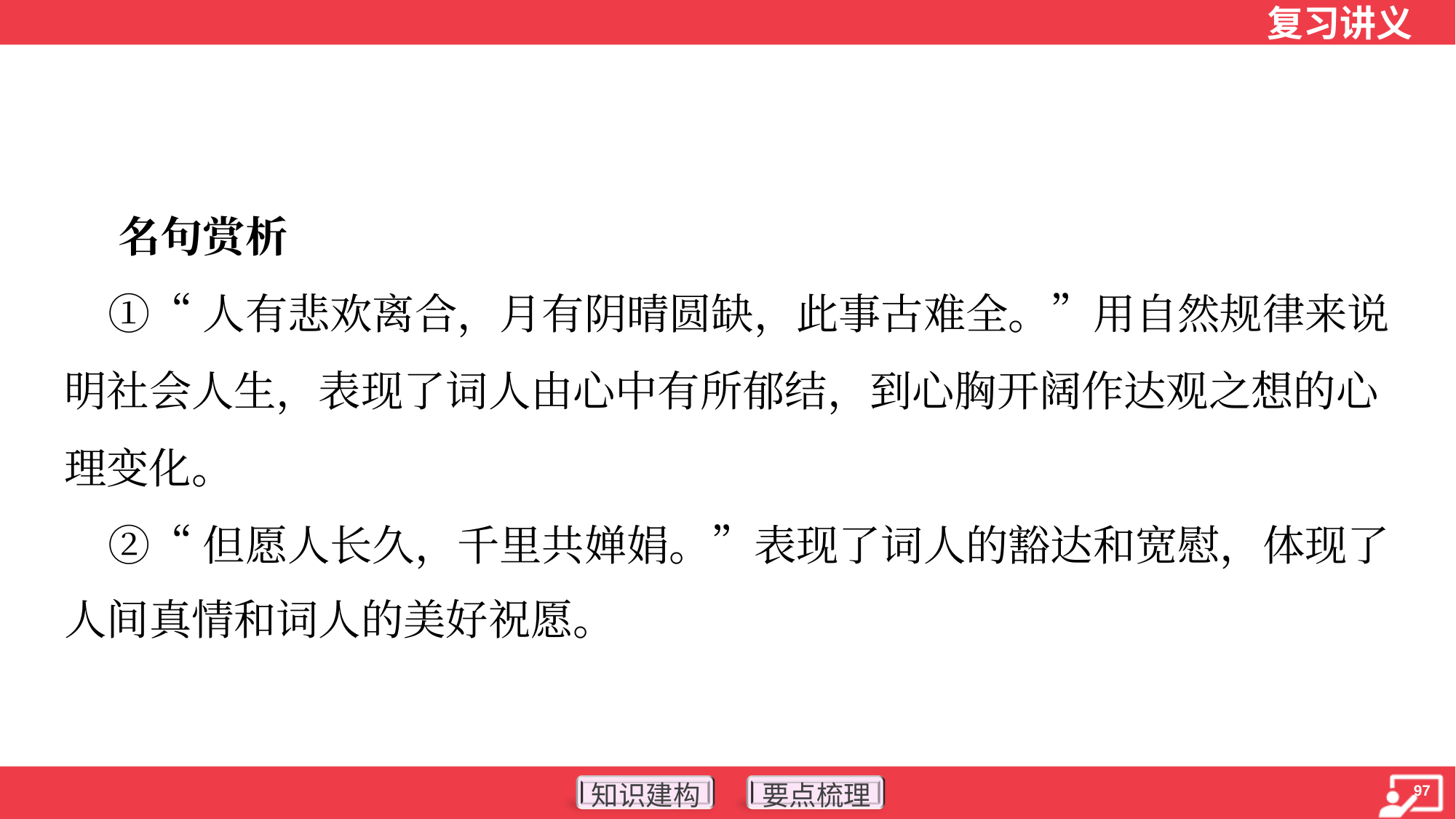

名句赏析
    ①“人有悲欢离合，月有阴晴圆缺，此事古难全。”用自然规律来说
明社会人生，表现了词人由心中有所郁结，到心胸开阔作达观之想的心
理变化。
    ②“但愿人长久，千里共婵娟。”表现了词人的豁达和宽慰，体现了
人间真情和词人的美好祝愿。